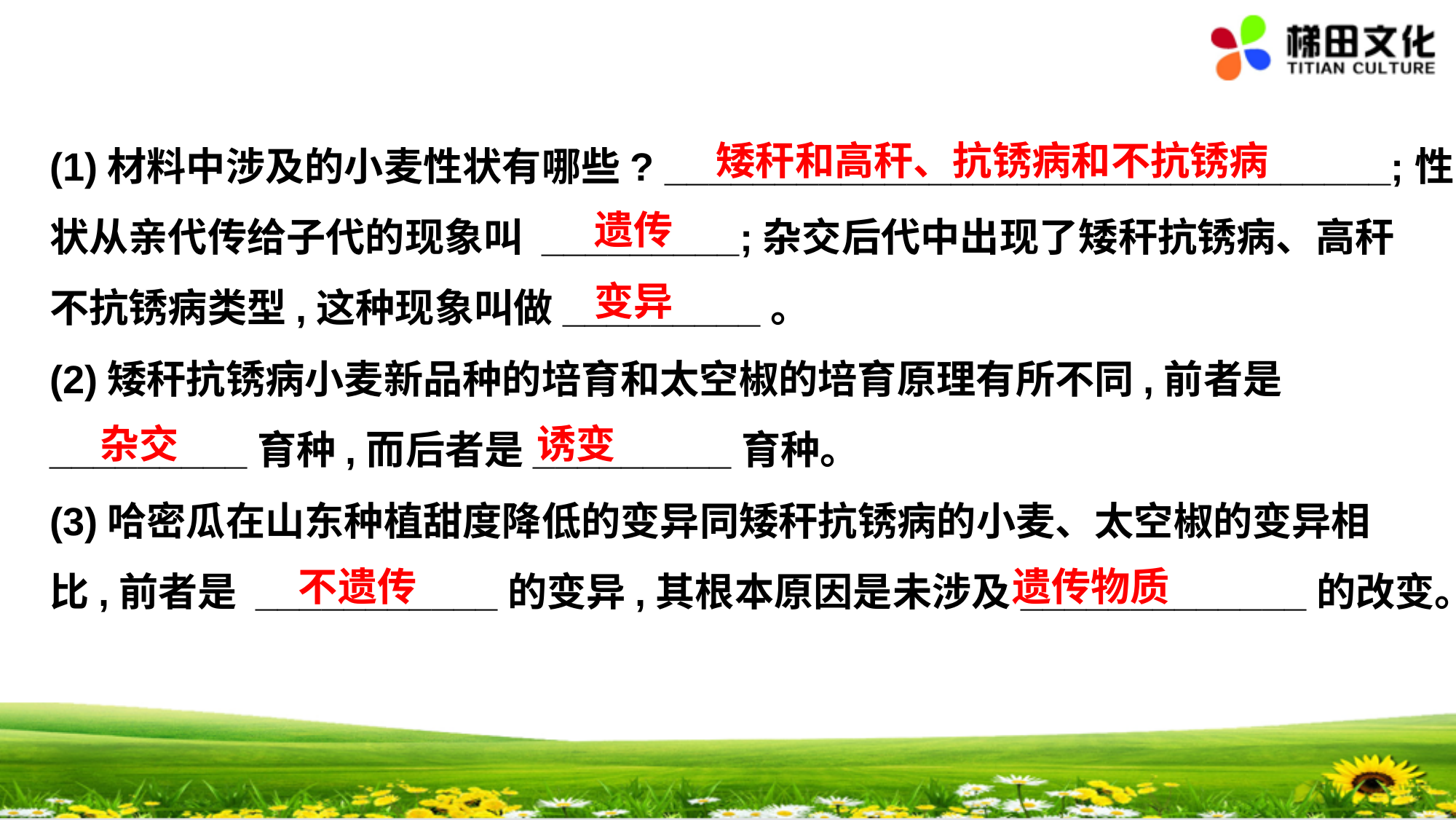

矮秆和高秆、抗锈病和不抗锈病
(1)材料中涉及的小麦性状有哪些? _________________________________;性
状从亲代传给子代的现象叫 _________;杂交后代中出现了矮秆抗锈病、高秆
不抗锈病类型,这种现象叫做_________。
(2)矮秆抗锈病小麦新品种的培育和太空椒的培育原理有所不同,前者是
_________育种,而后者是_________育种。
(3)哈密瓜在山东种植甜度降低的变异同矮秆抗锈病的小麦、太空椒的变异相
比,前者是 ___________的变异,其根本原因是未涉及_____________的改变。
　遗传
　变异
　杂交
　诱变
　不遗传
　遗传物质